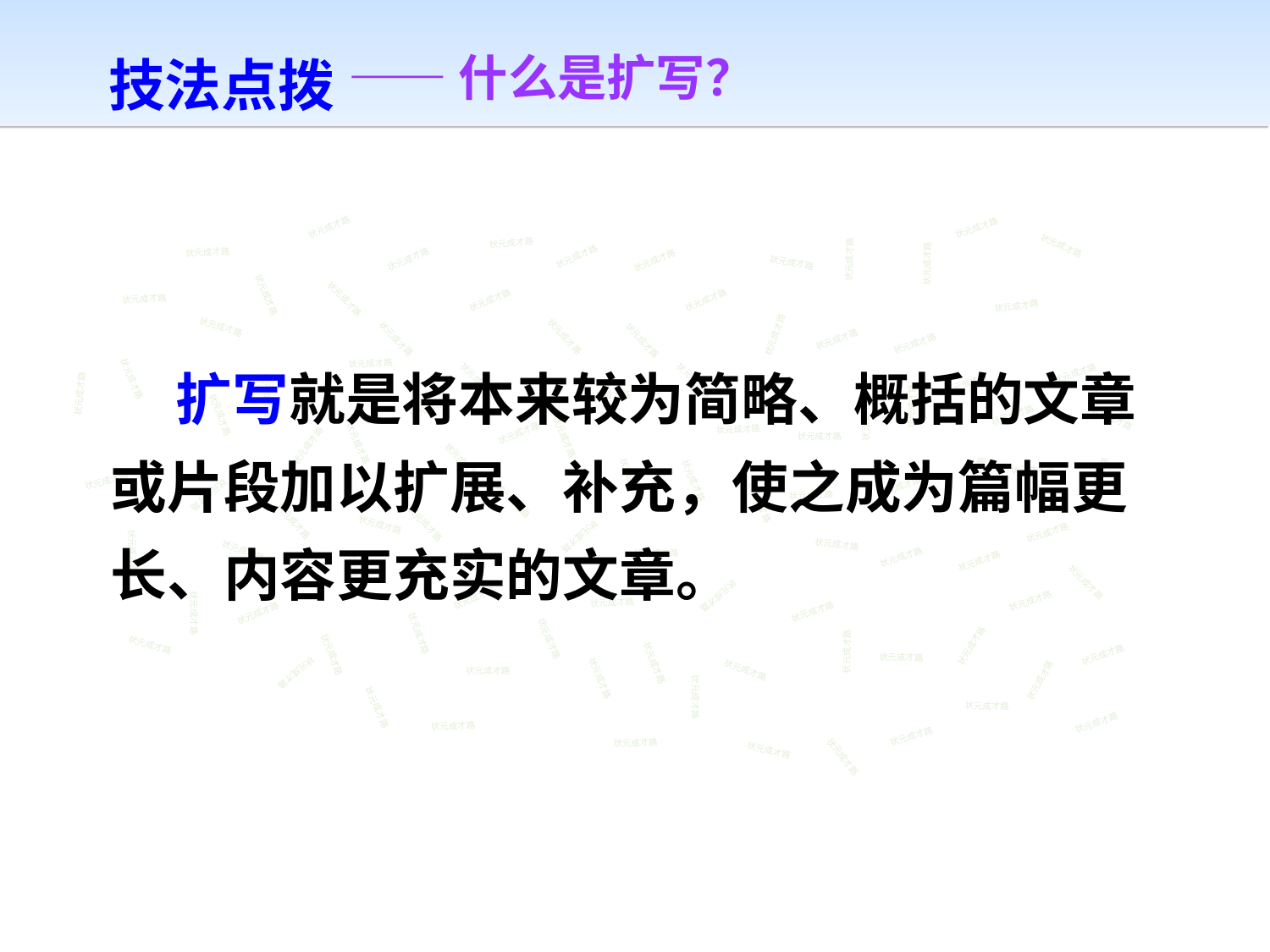

技法点拨
——什么是扩写？
状元成才路
状元成才路
状元成才路
状元成才路
状元成才路
状元成才路
状元成才路
状元成才路
状元成才路
状元成才路
状元成才路
状元成才路
状元成才路
状元成才路
状元成才路
状元成才路
状元成才路
状元成才路
状元成才路
状元成才路
状元成才路
状元成才路
状元成才路
状元成才路
    扩写就是将本来较为简略、概括的文章或片段加以扩展、补充，使之成为篇幅更长、内容更充实的文章。
状元成才路
状元成才路
状元成才路
状元成才路
状元成才路
状元成才路
状元成才路
状元成才路
状元成才路
状元成才路
状元成才路
状元成才路
状元成才路
状元成才路
状元成才路
状元成才路
状元成才路
状元成才路
状元成才路
状元成才路
状元成才路
状元成才路
状元成才路
状元成才路
状元成才路
状元成才路
状元成才路
状元成才路
状元成才路
状元成才路
状元成才路
状元成才路
状元成才路
状元成才路
状元成才路
状元成才路
状元成才路
状元成才路
状元成才路
状元成才路
状元成才路
状元成才路
状元成才路
状元成才路
状元成才路
状元成才路
状元成才路
状元成才路
状元成才路
状元成才路
状元成才路
状元成才路
状元成才路
状元成才路
状元成才路
状元成才路
状元成才路
状元成才路
状元成才路
状元成才路
状元成才路
状元成才路
状元成才路
状元成才路
状元成才路
状元成才路
状元成才路
状元成才路
状元成才路
状元成才路
状元成才路
状元成才路
状元成才路
状元成才路
状元成才路
状元成才路